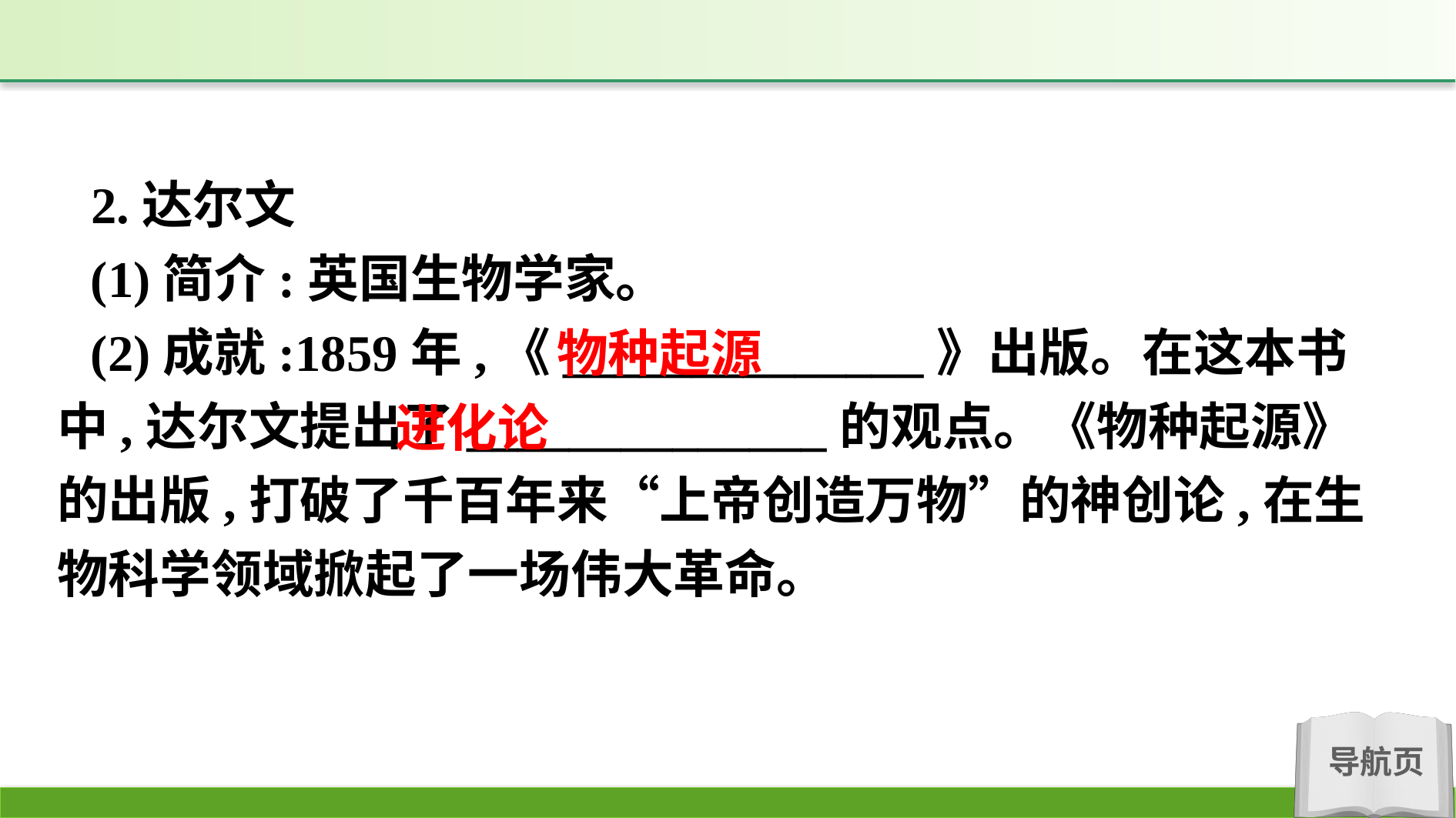

2.达尔文
(1)简介:英国生物学家。
(2)成就:1859年,《______________》出版。在这本书中,达尔文提出了______________的观点。《物种起源》的出版,打破了千百年来“上帝创造万物”的神创论,在生物科学领域掀起了一场伟大革命。
物种起源
进化论